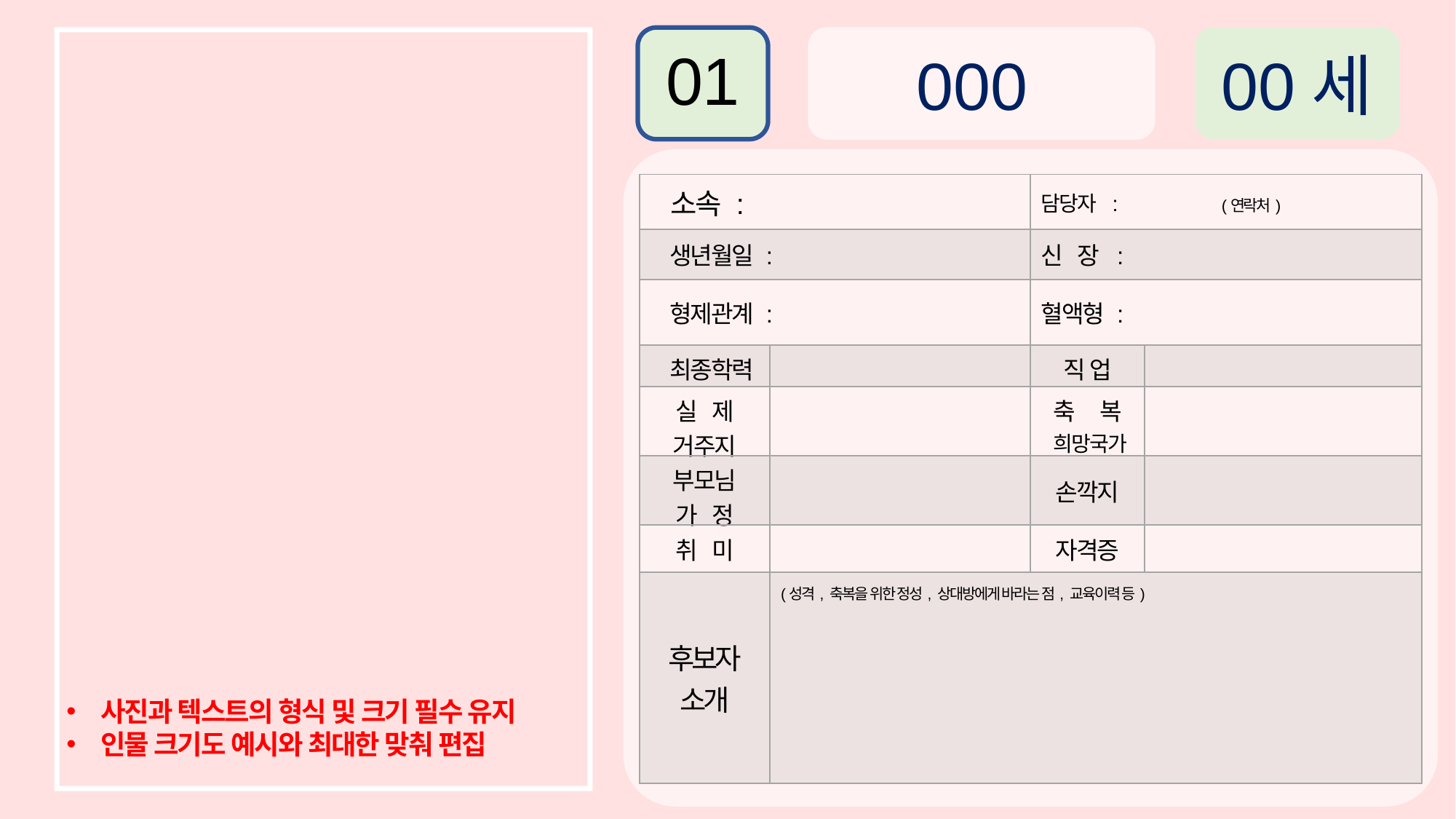

000
01
00세

| 소속 : |  | 담당자 : (연락처) |  |
| --- | --- | --- | --- |
| 생년월일 : |  | 신 장 : |  |
| 형제관계 : |  | 혈액형 : |  |
| 최종학력 |  | 직 업 |  |
| 실 제 거주지 |  | 축 복 희망국가 |  |
| 부모님 가 정 |  | 손깍지 |  |
| 취 미 |  | 자격증 |  |
| 후보자 소개 | (성격, 축복을 위한 정성, 상대방에게 바라는 점, 교육이력 등) |  |  |
사진과 텍스트의 형식 및 크기 필수 유지
인물 크기도 예시와 최대한 맞춰 편집